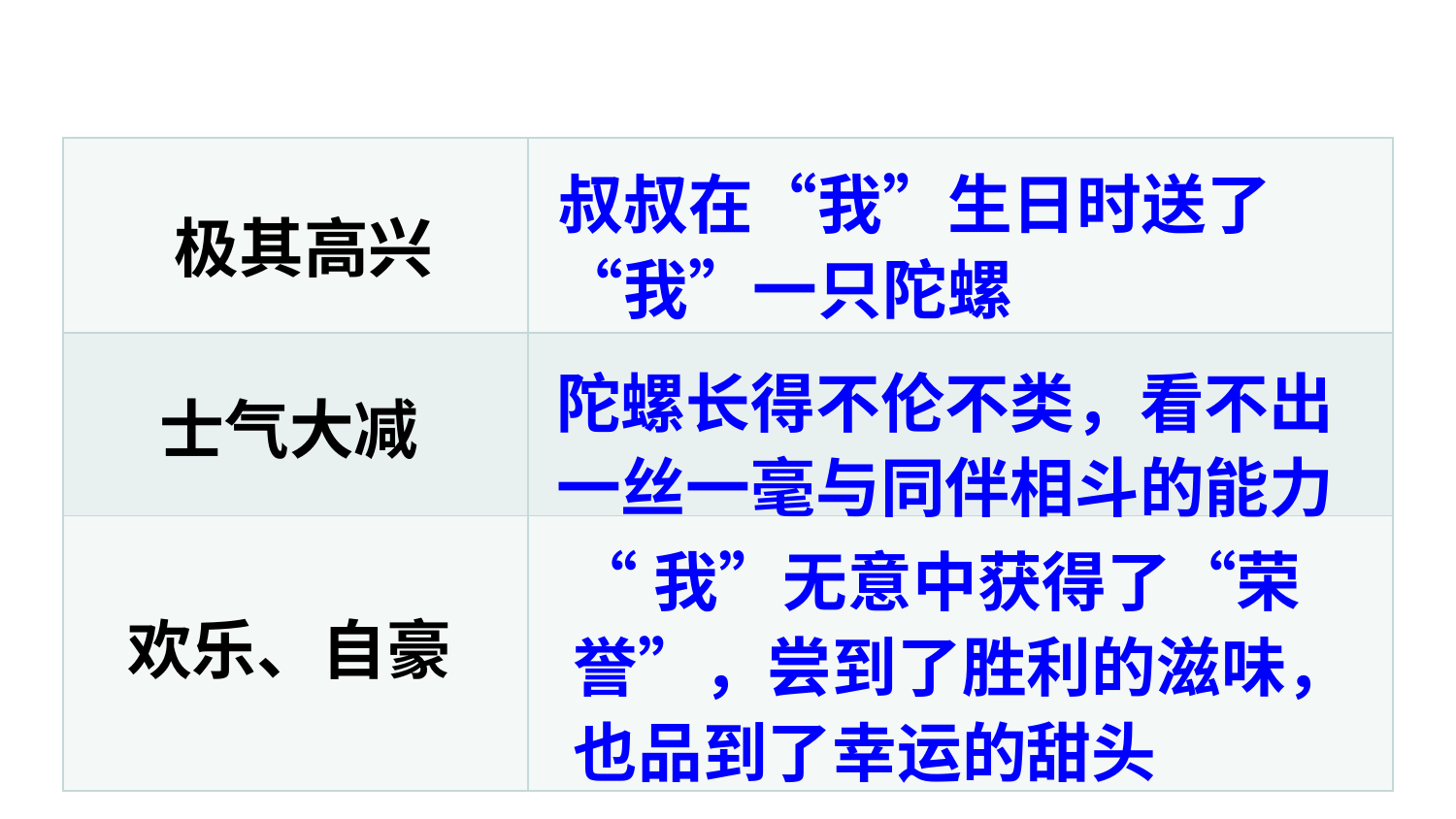

|  |  |
| --- | --- |
|  |  |
|  |  |
叔叔在“我”生日时送了“我”一只陀螺
极其高兴
陀螺长得不伦不类，看不出一丝一毫与同伴相斗的能力
士气大减
“我”无意中获得了“荣誉”，尝到了胜利的滋味，也品到了幸运的甜头
欢乐、自豪